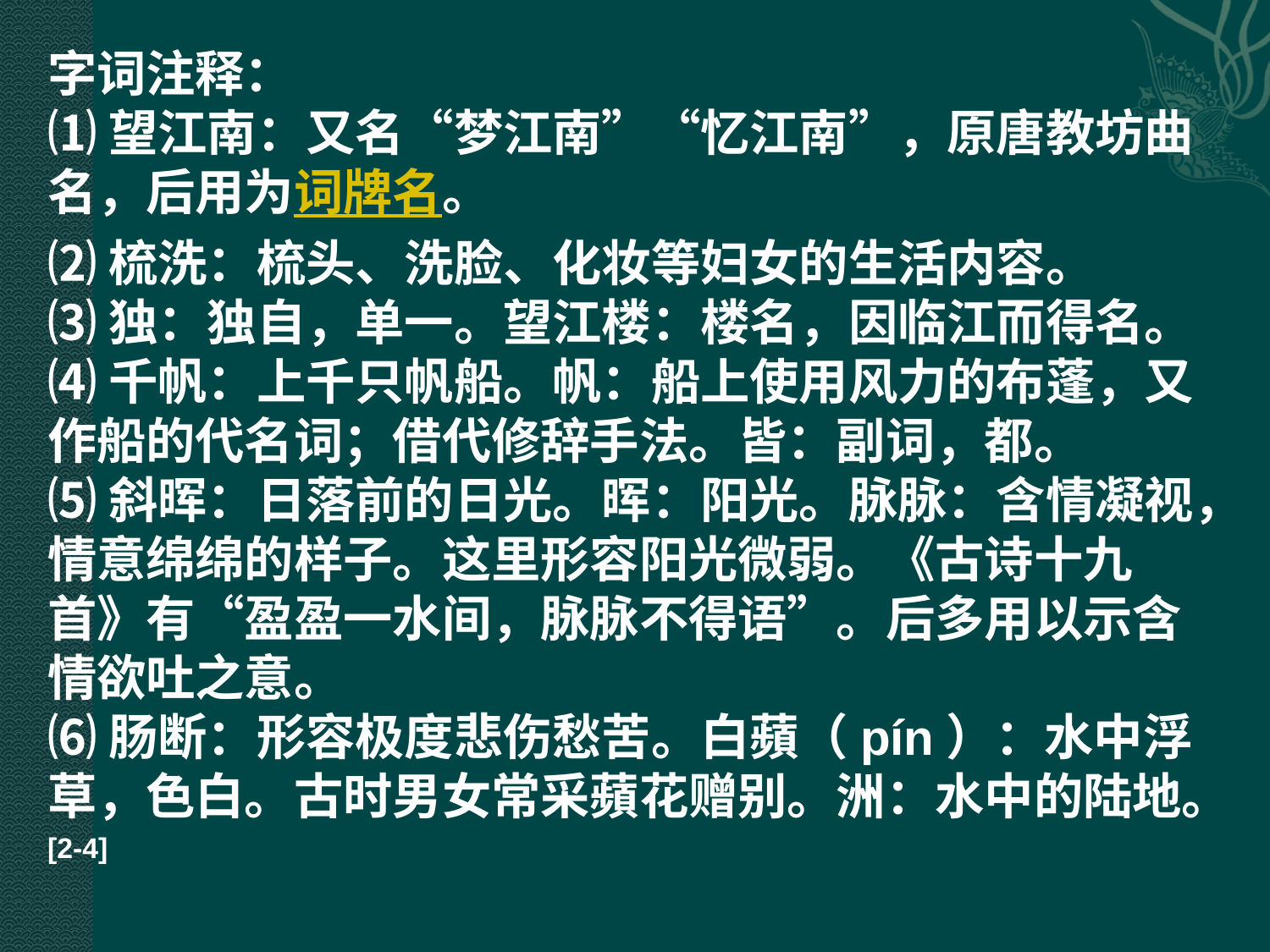

字词注释：
⑴望江南：又名“梦江南”“忆江南”，原唐教坊曲名，后用为词牌名。
⑵梳洗：梳头、洗脸、化妆等妇女的生活内容。
⑶独：独自，单一。望江楼：楼名，因临江而得名。
⑷千帆：上千只帆船。帆：船上使用风力的布蓬，又作船的代名词；借代修辞手法。皆：副词，都。
⑸斜晖：日落前的日光。晖：阳光。脉脉：含情凝视，情意绵绵的样子。这里形容阳光微弱。《古诗十九首》有“盈盈一水间，脉脉不得语”。后多用以示含情欲吐之意。
⑹肠断：形容极度悲伤愁苦。白蘋（pín）：水中浮草，色白。古时男女常采蘋花赠别。洲：水中的陆地。[2-4]